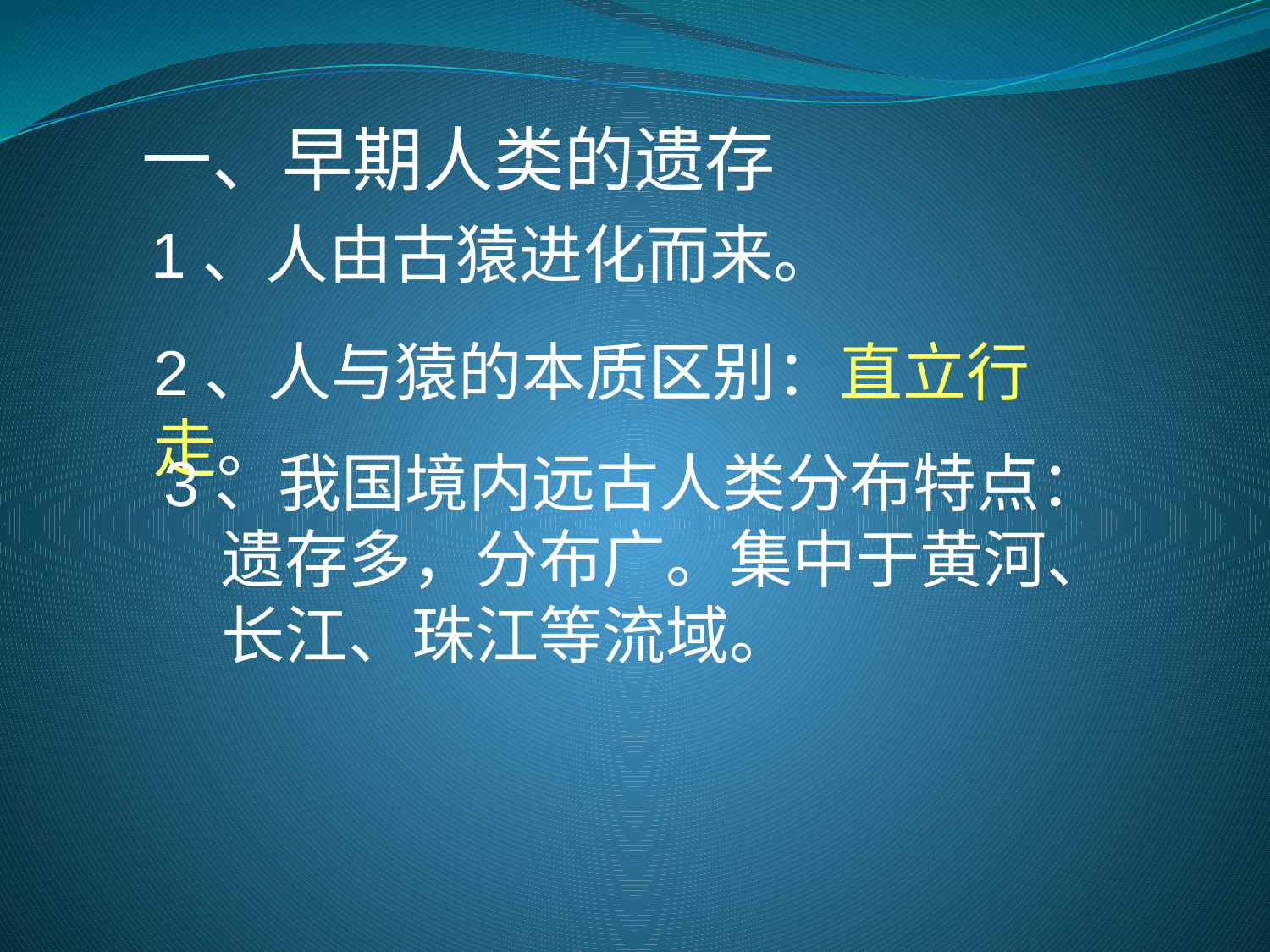

一、早期人类的遗存
1、人由古猿进化而来。
2、人与猿的本质区别：直立行走。
3、我国境内远古人类分布特点：
   遗存多，分布广。集中于黄河、
   长江、珠江等流域。